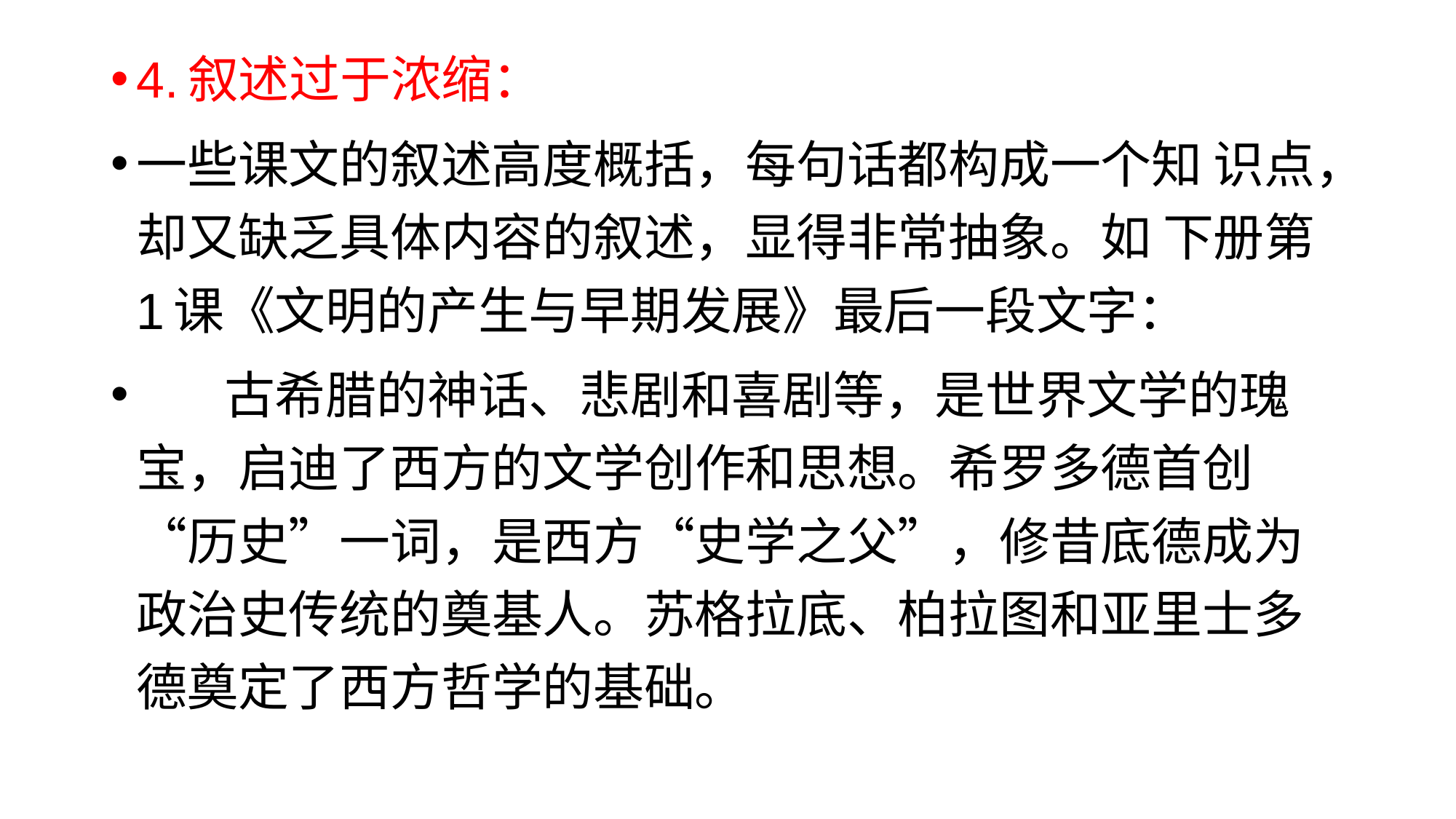

4.叙述过于浓缩：
一些课文的叙述高度概括，每句话都构成一个知 识点，却又缺乏具体内容的叙述，显得非常抽象。如 下册第1课《文明的产生与早期发展》最后一段文字：
       古希腊的神话、悲剧和喜剧等，是世界文学的瑰 宝，启迪了西方的文学创作和思想。希罗多德首创 “历史”一词，是西方“史学之父”，修昔底德成为 政治史传统的奠基人。苏格拉底、柏拉图和亚里士多 德奠定了西方哲学的基础。